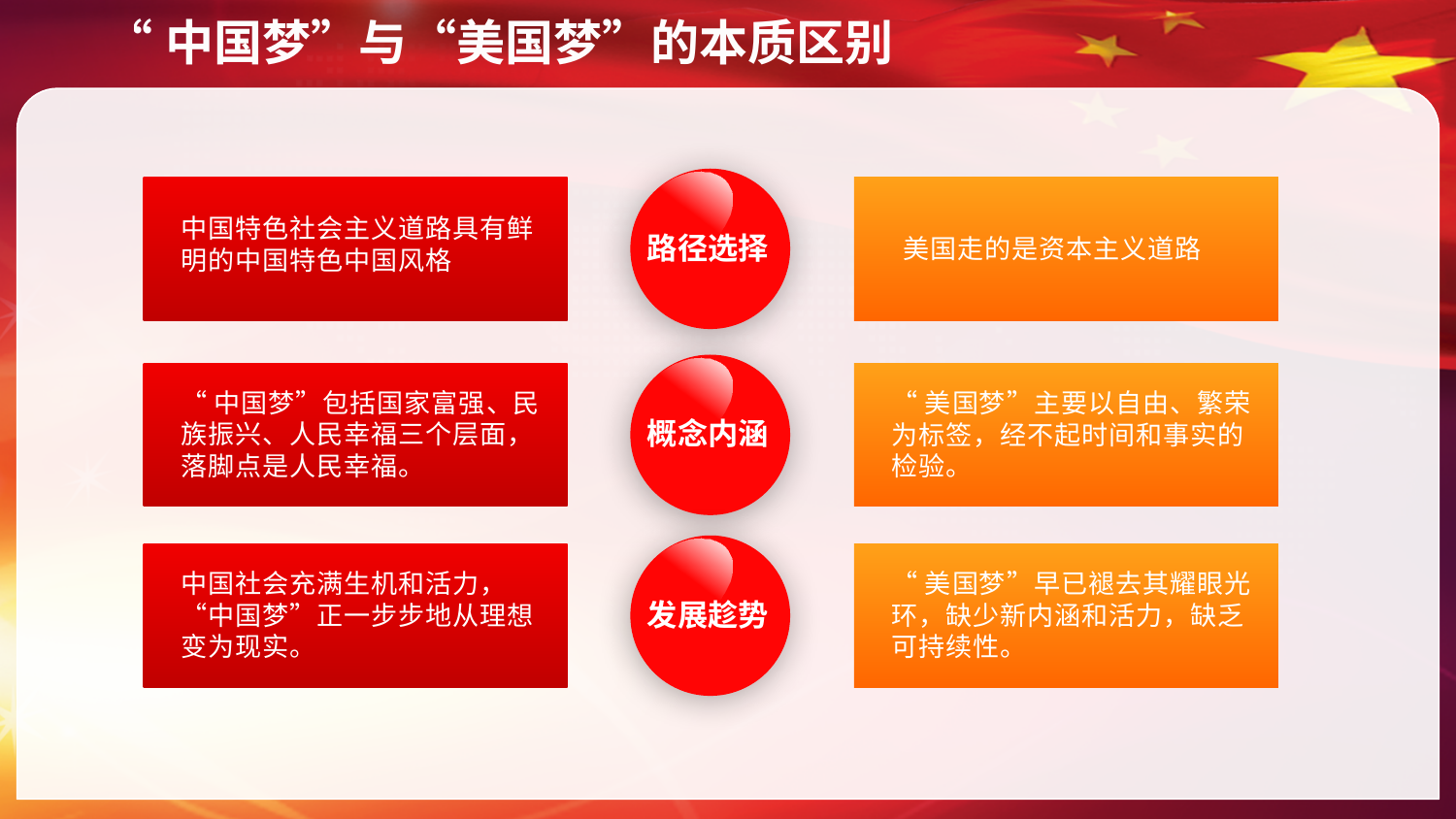

“中国梦”与“美国梦”的本质区别

中国特色社会主义道路具有鲜明的中国特色中国风格
路径选择
美国走的是资本主义道路

“中国梦”包括国家富强、民族振兴、人民幸福三个层面，落脚点是人民幸福。
“美国梦”主要以自由、繁荣为标签，经不起时间和事实的检验。
概念内涵

中国社会充满生机和活力，“中国梦”正一步步地从理想变为现实。
“美国梦”早已褪去其耀眼光环，缺少新内涵和活力，缺乏可持续性。
发展趁势